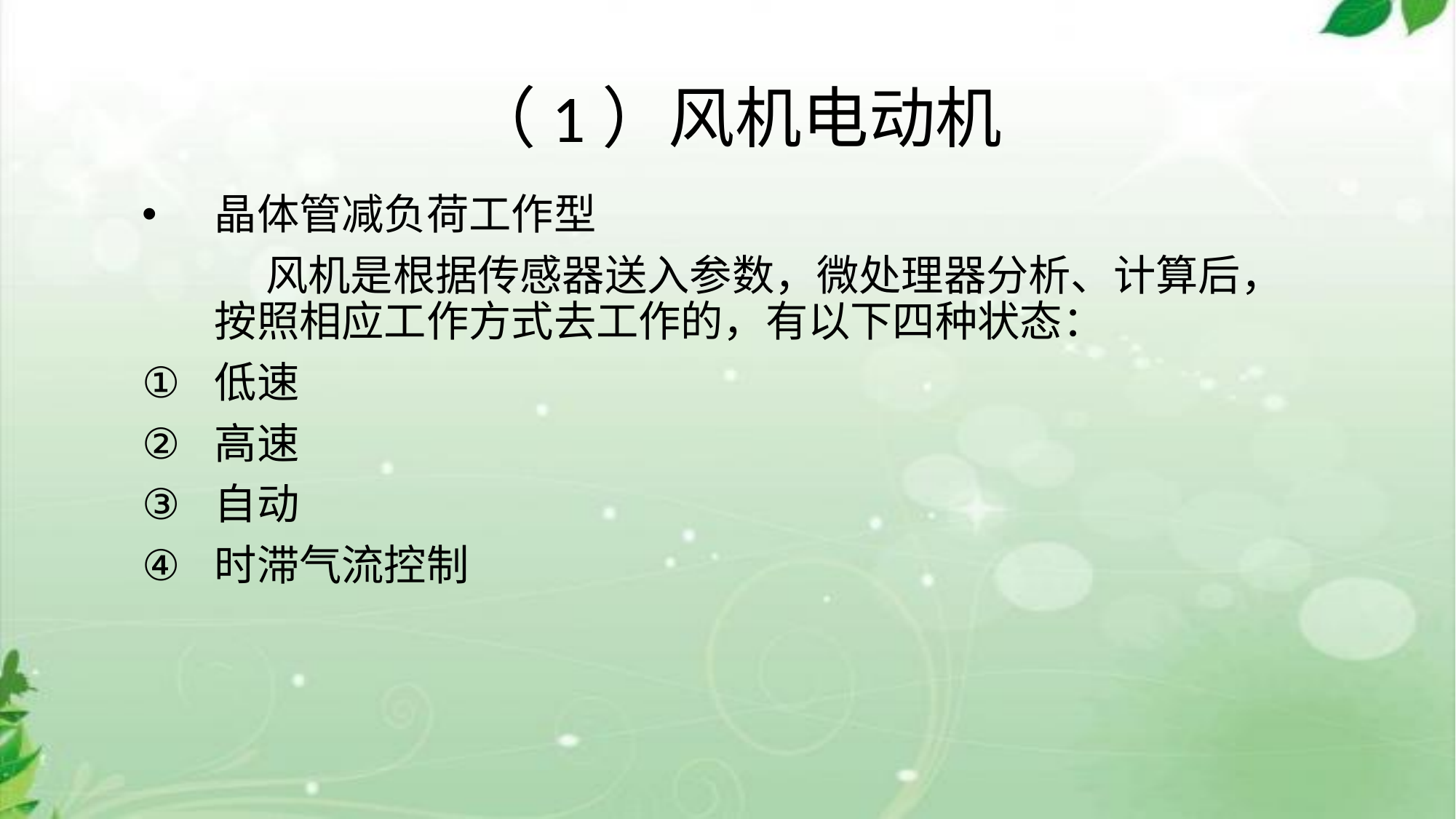

# （1）风机电动机
晶体管减负荷工作型
            风机是根据传感器送入参数，微处理器分析、计算后，按照相应工作方式去工作的，有以下四种状态：
低速
高速
自动
时滞气流控制